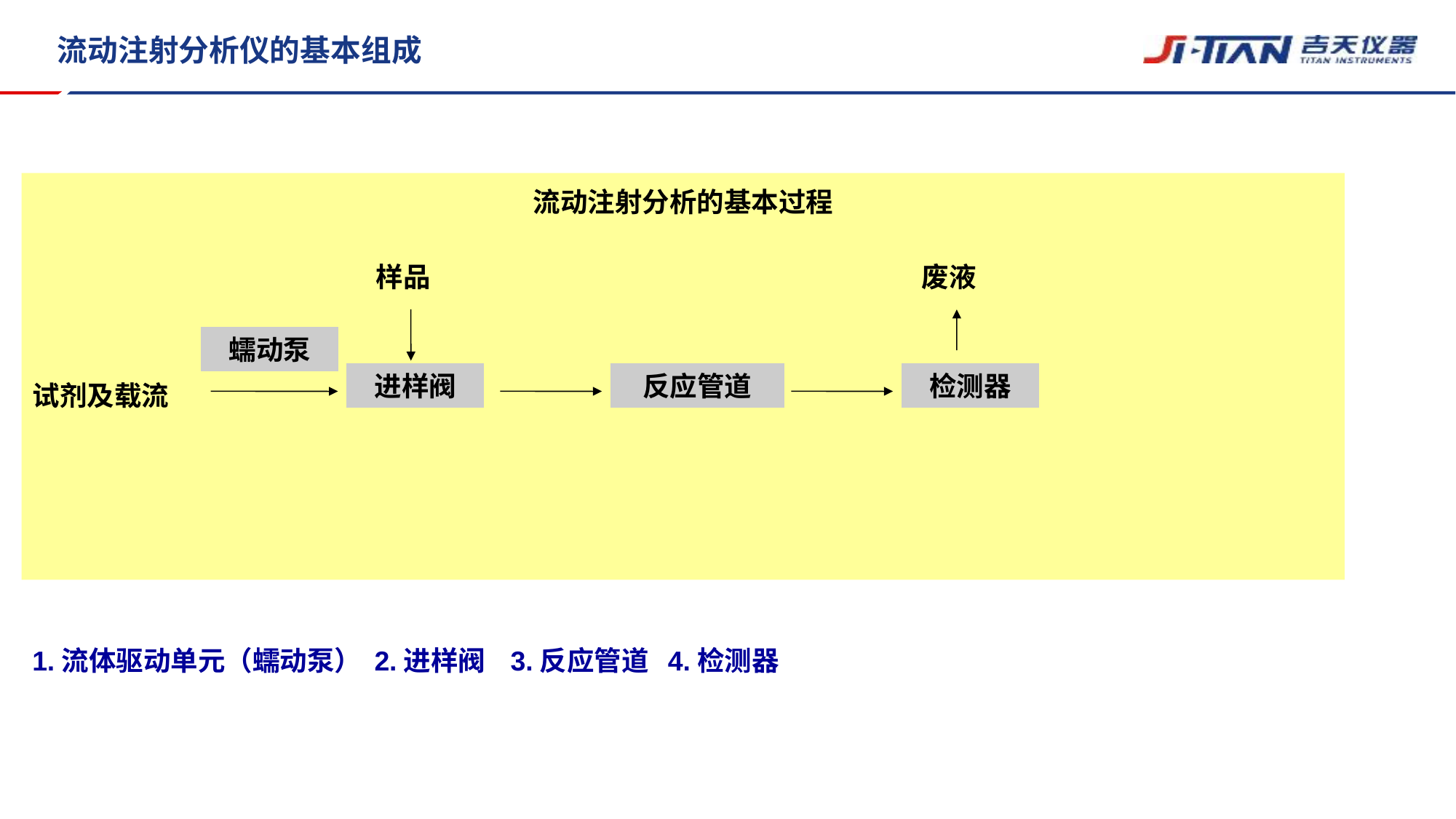

# 流动注射分析仪的基本组成
流动注射分析的基本过程

试剂及载流
样品
废液
蠕动泵

进样阀
反应管道
检测器

1.流体驱动单元（蠕动泵） 2.进样阀   3.反应管道  4.检测器